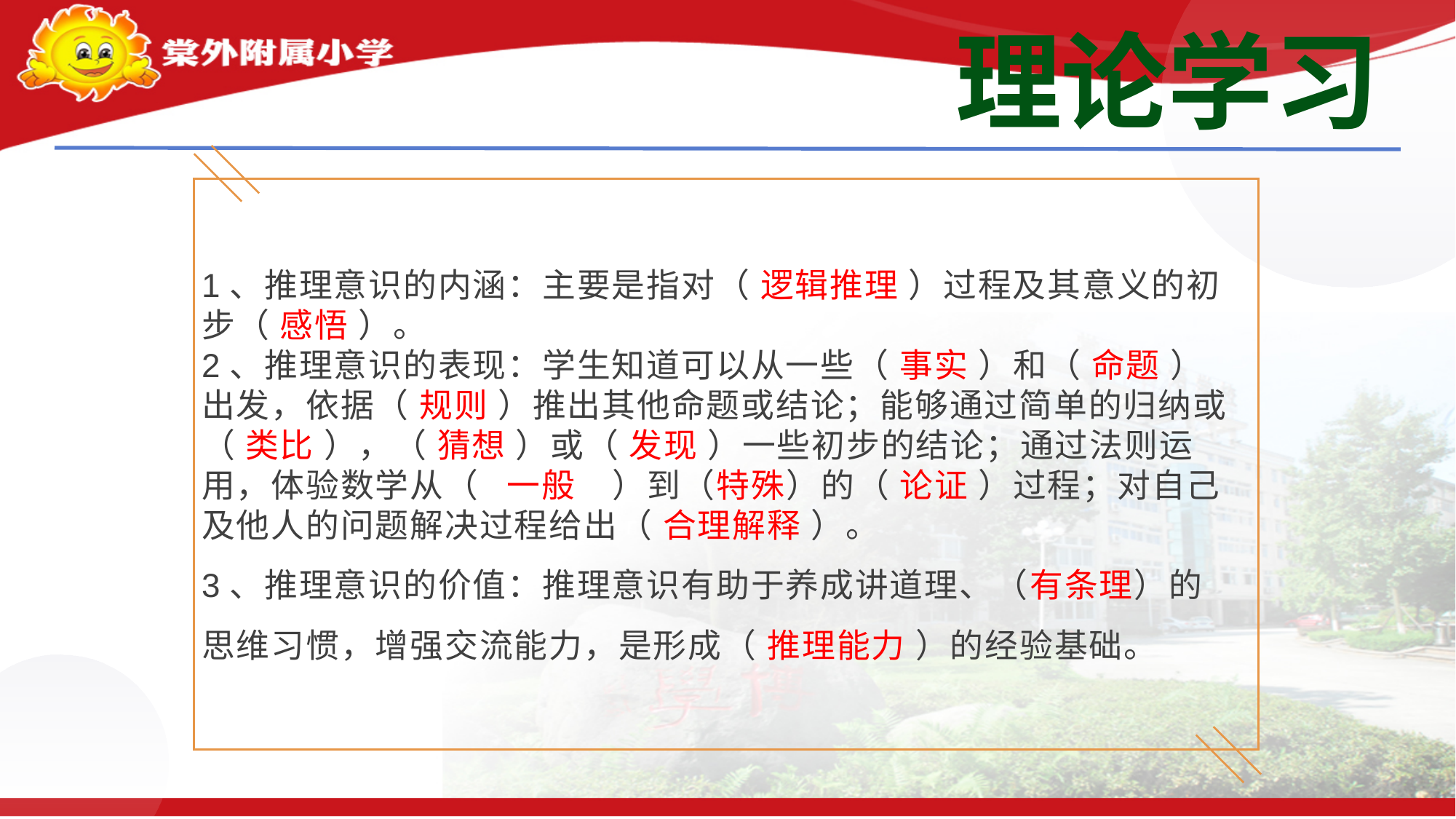

理论学习
1、推理意识的内涵：主要是指对（ 逻辑推理 ）过程及其意义的初步（ 感悟 ）。
2、推理意识的表现：学生知道可以从一些（ 事实 ）和（ 命题 ）出发，依据（ 规则 ）推出其他命题或结论；能够通过简单的归纳或（ 类比 ），（ 猜想 ）或（ 发现 ）一些初步的结论；通过法则运用，体验数学从（   一般    ）到（特殊）的（ 论证 ）过程；对自己及他人的问题解决过程给出（ 合理解释 ）。
3、推理意识的价值：推理意识有助于养成讲道理、（有条理）的思维习惯，增强交流能力，是形成（ 推理能力 ）的经验基础。